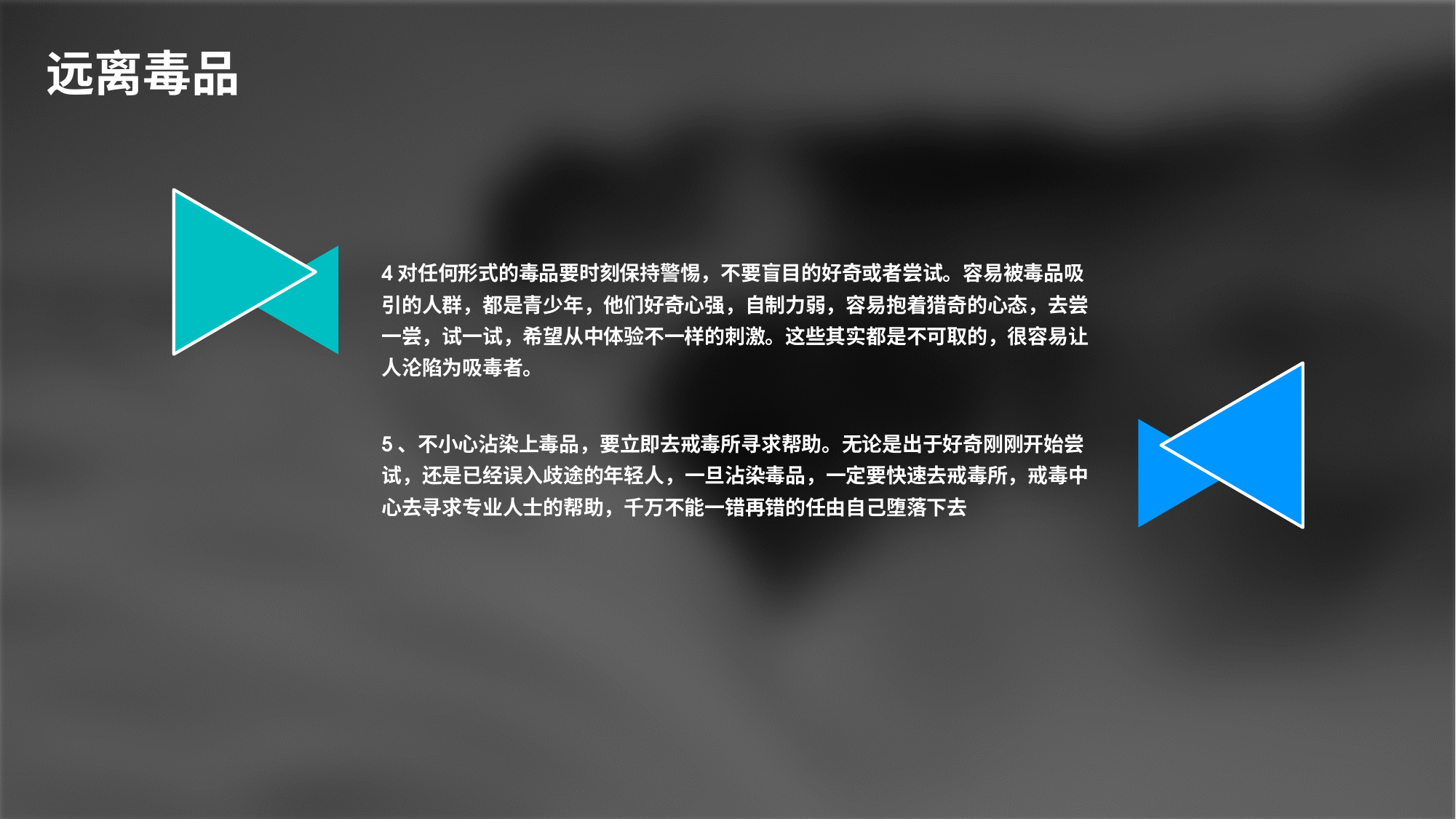

远离毒品

4对任何形式的毒品要时刻保持警惕，不要盲目的好奇或者尝试。容易被毒品吸引的人群，都是青少年，他们好奇心强，自制力弱，容易抱着猎奇的心态，去尝一尝，试一试，希望从中体验不一样的刺激。这些其实都是不可取的，很容易让人沦陷为吸毒者。

5、不小心沾染上毒品，要立即去戒毒所寻求帮助。无论是出于好奇刚刚开始尝试，还是已经误入歧途的年轻人，一旦沾染毒品，一定要快速去戒毒所，戒毒中心去寻求专业人士的帮助，千万不能一错再错的任由自己堕落下去